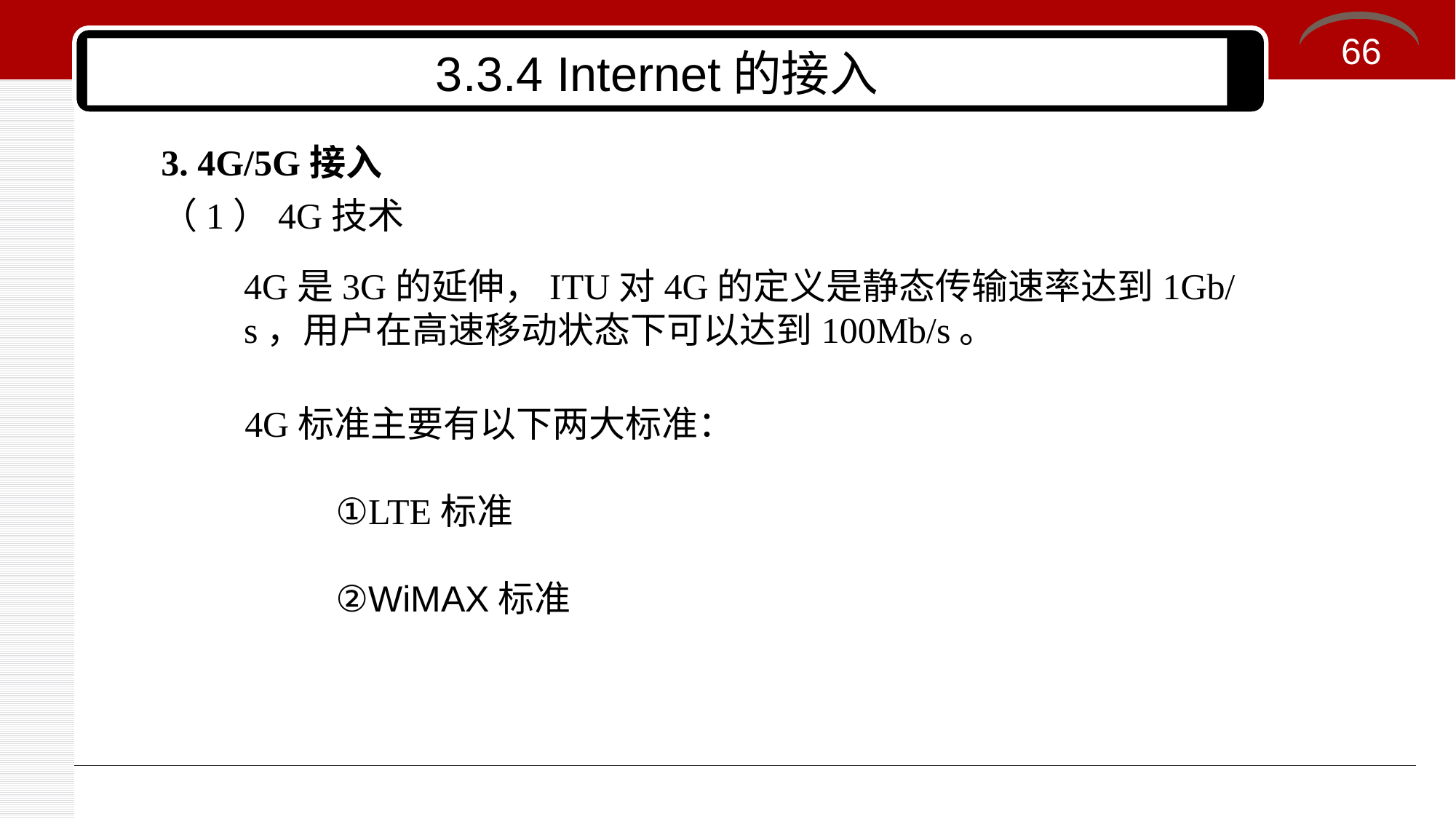

66
# 3.3.4 Internet的接入
3. 4G/5G接入
（1）4G技术
4G是3G的延伸，ITU对4G的定义是静态传输速率达到1Gb/s，用户在高速移动状态下可以达到100Mb/s。
4G标准主要有以下两大标准：

          ①LTE标准

          ②WiMAX标准